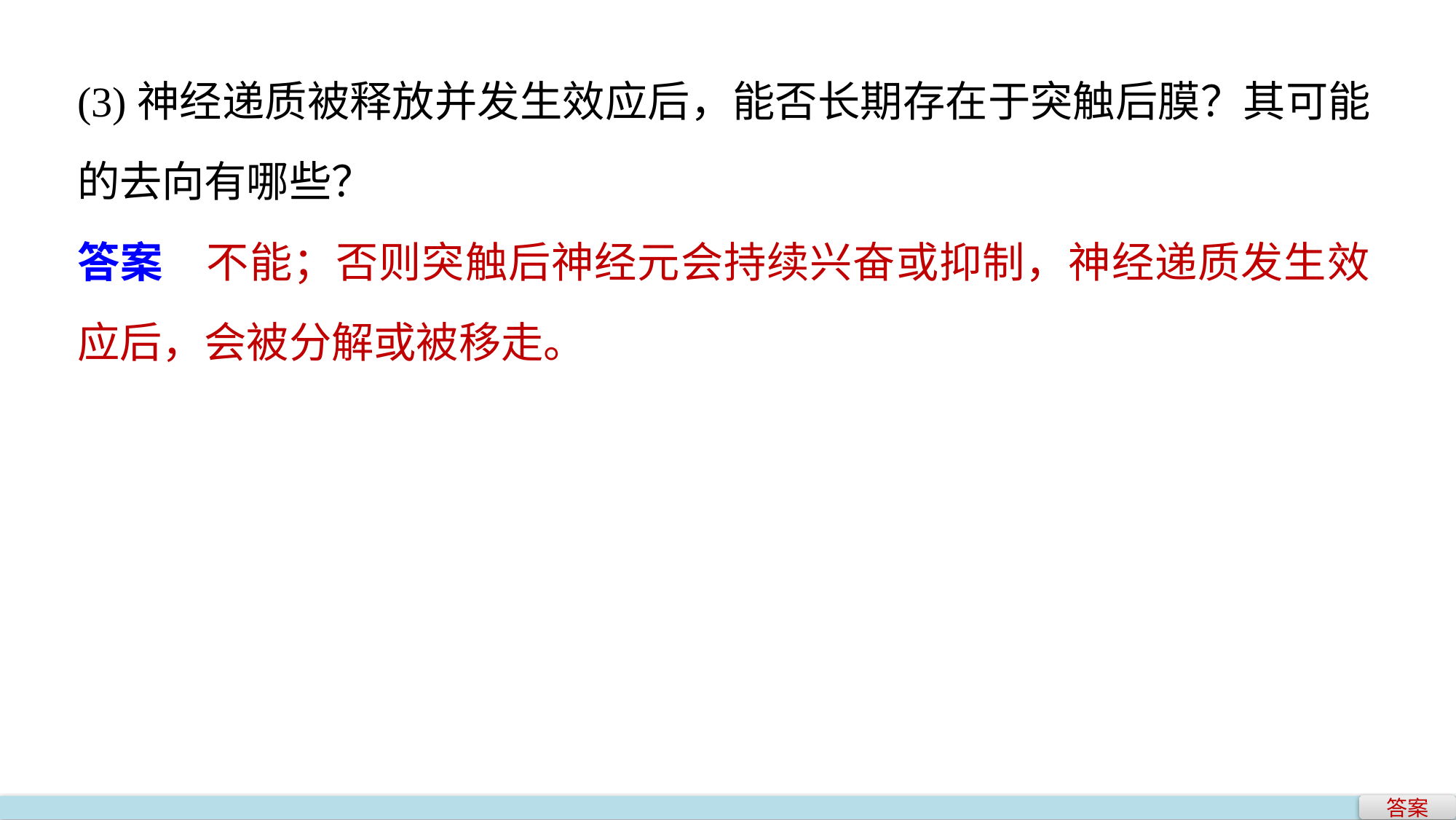

(3)神经递质被释放并发生效应后，能否长期存在于突触后膜？其可能的去向有哪些？
答案　不能；否则突触后神经元会持续兴奋或抑制，神经递质发生效应后，会被分解或被移走。
答案